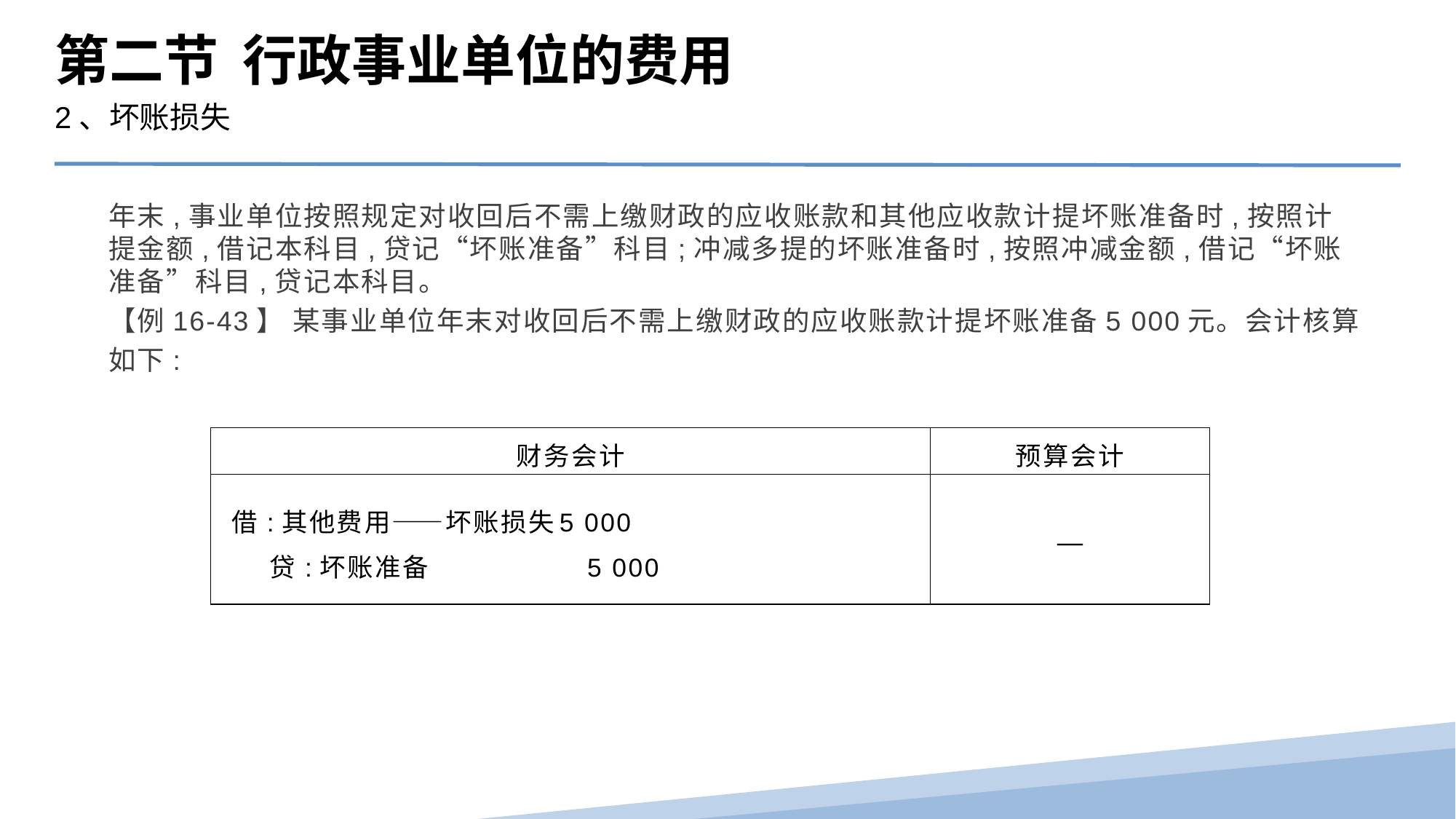

第二节  行政事业单位的费用
2、坏账损失
年末,事业单位按照规定对收回后不需上缴财政的应收账款和其他应收款计提坏账准备时,按照计提金额,借记本科目,贷记“坏账准备”科目;冲减多提的坏账准备时,按照冲减金额,借记“坏账准备”科目,贷记本科目。
【例16-43】 某事业单位年末对收回后不需上缴财政的应收账款计提坏账准备5 000元。会计核算如下:
| 财务会计 | 预算会计 |
| --- | --- |
| 借:其他费用——坏账损失 5 000 贷:坏账准备 5 000 | — |